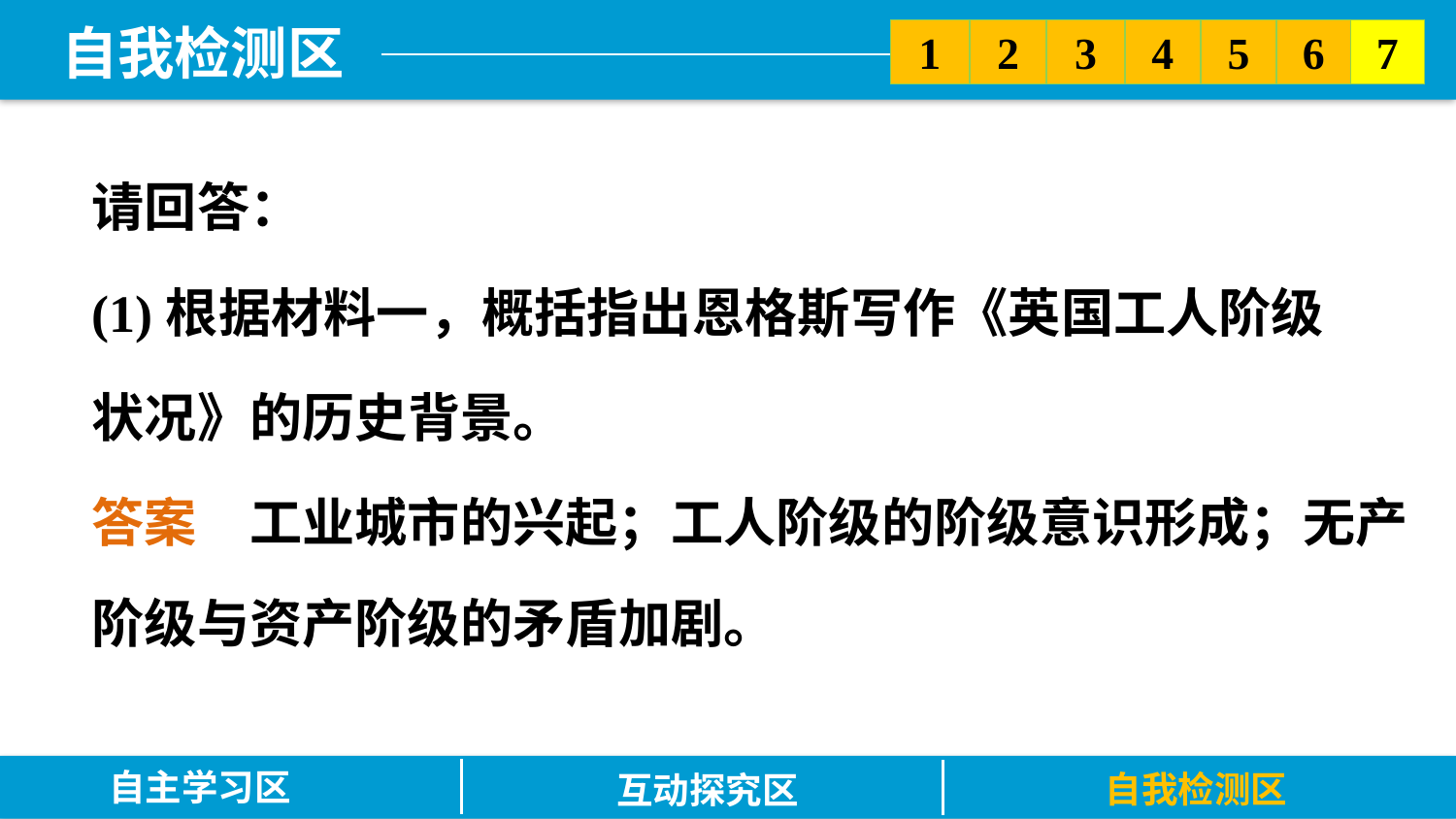

5
6
2
3
7
1
4
请回答：
(1)根据材料一，概括指出恩格斯写作《英国工人阶级状况》的历史背景。
答案　工业城市的兴起；工人阶级的阶级意识形成；无产阶级与资产阶级的矛盾加剧。
自主学习区
自我检测区
互动探究区